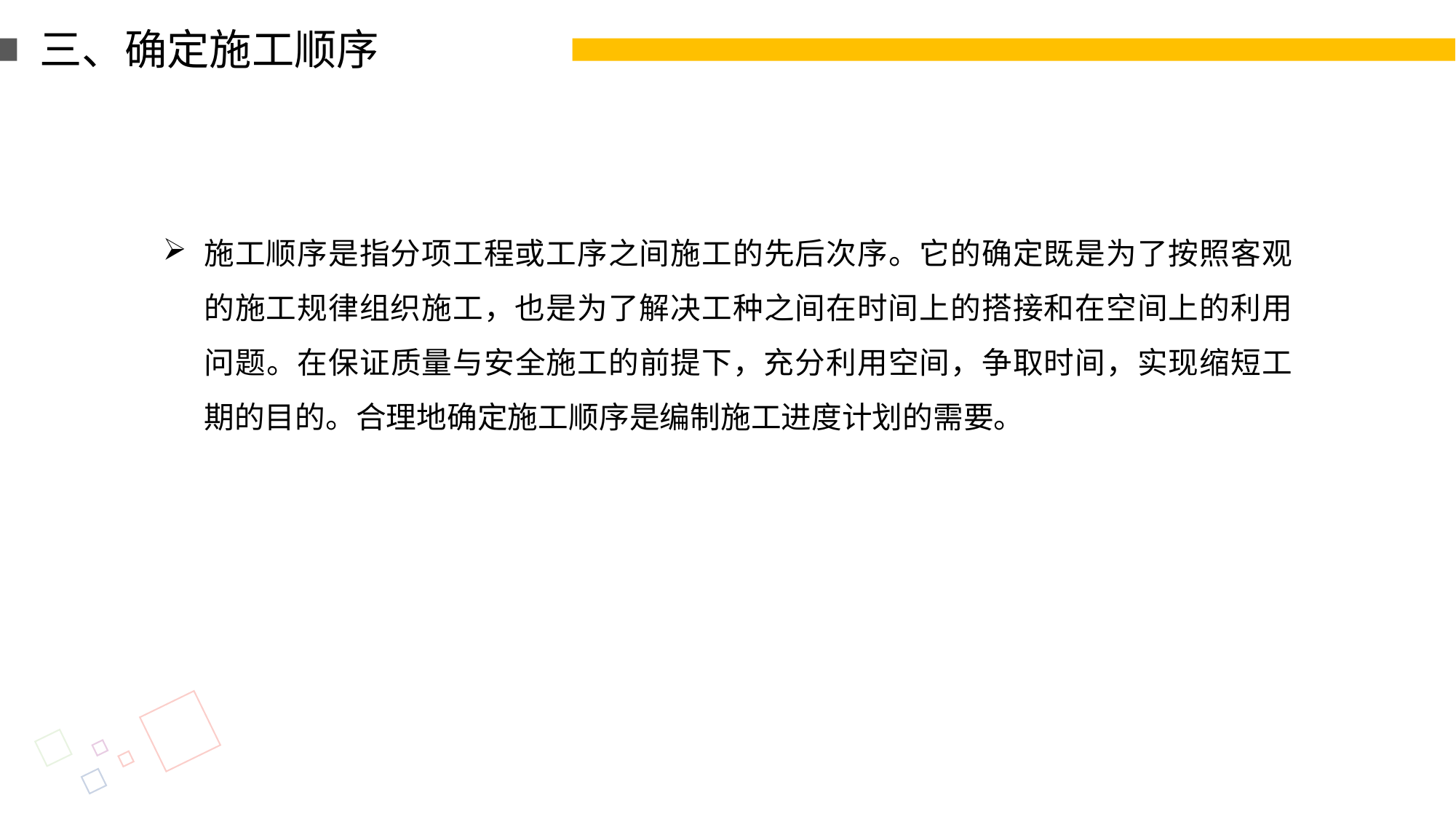

三、确定施工顺序
施工顺序是指分项工程或工序之间施工的先后次序。它的确定既是为了按照客观的施工规律组织施工，也是为了解决工种之间在时间上的搭接和在空间上的利用问题。在保证质量与安全施工的前提下，充分利用空间，争取时间，实现缩短工期的目的。合理地确定施工顺序是编制施工进度计划的需要。